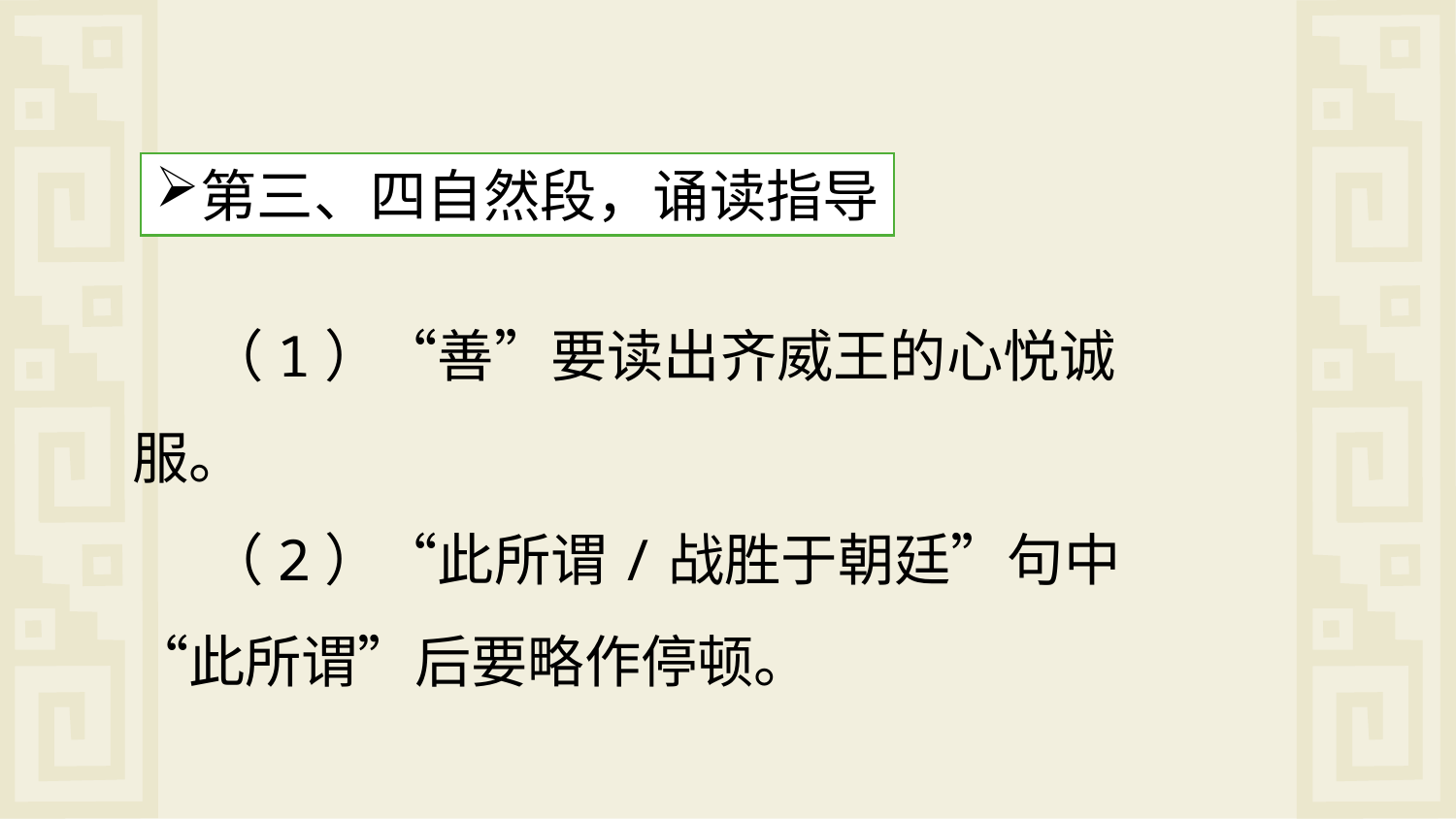

第三、四自然段，诵读指导
 （1）“善”要读出齐威王的心悦诚服。
 （2）“此所谓/战胜于朝廷”句中“此所谓”后要略作停顿。